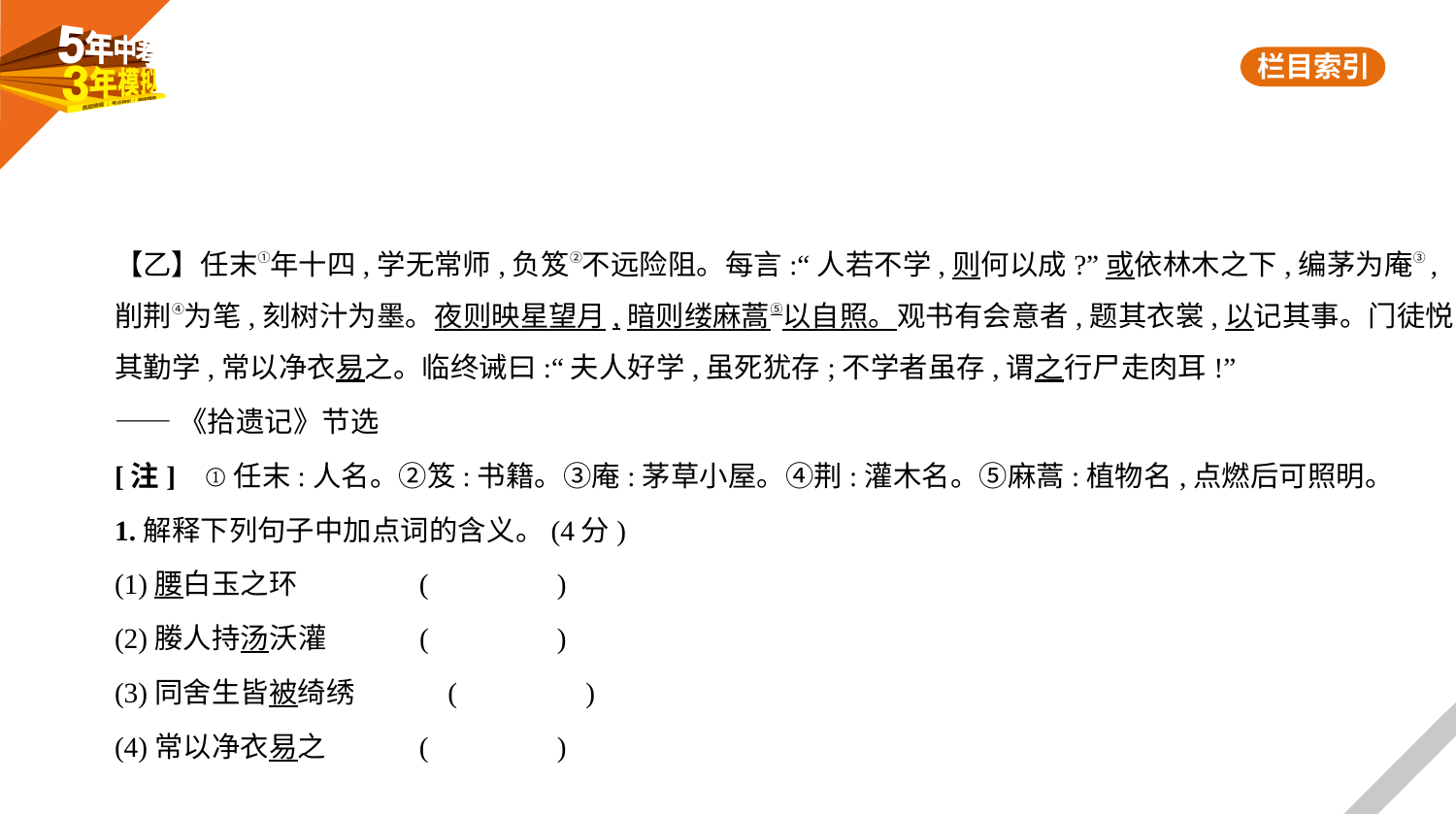

【乙】任末①年十四,学无常师,负笈②不远险阻。每言:“人若不学,则何以成?”或依林木之下,编茅为庵③,
削荆④为笔,刻树汁为墨。夜则映星望月,暗则缕麻蒿⑤以自照。观书有会意者,题其衣裳,以记其事。门徒悦
其勤学,常以净衣易之。临终诫曰:“夫人好学,虽死犹存;不学者虽存,谓之行尸走肉耳!”
——《拾遗记》节选
[注]    ①任末:人名。②笈:书籍。③庵:茅草小屋。④荆:灌木名。⑤麻蒿:植物名,点燃后可照明。
1.解释下列句子中加点词的含义。(4分)
(1)腰白玉之环　　　　(　　　　)
(2)媵人持汤沃灌　　　(　　　　)
(3)同舍生皆被绮绣　　　(　　　　)
(4)常以净衣易之　　　(　　　　)